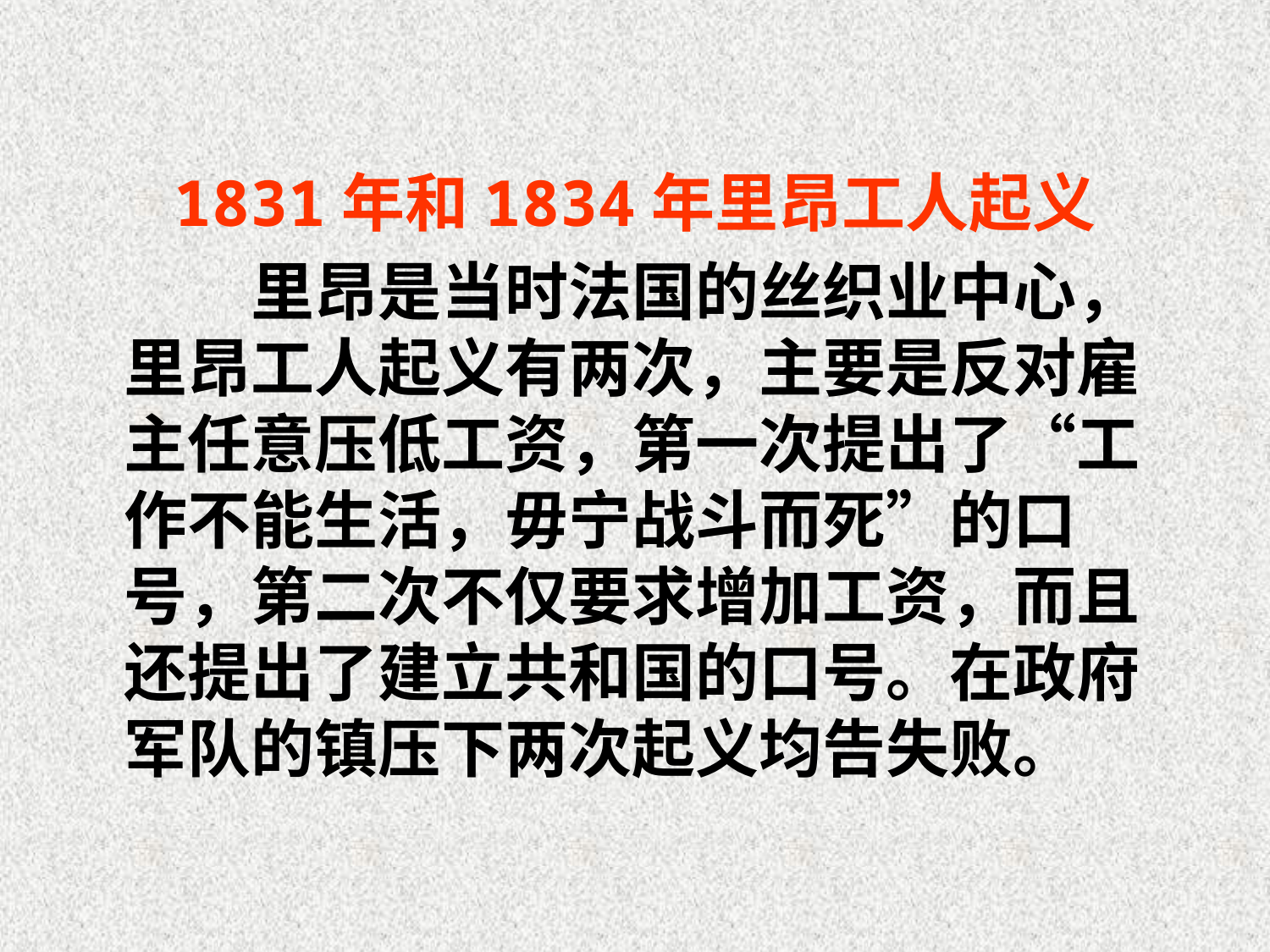

1831年和1834年里昂工人起义
		里昂是当时法国的丝织业中心，里昂工人起义有两次，主要是反对雇主任意压低工资，第一次提出了“工作不能生活，毋宁战斗而死”的口号，第二次不仅要求增加工资，而且还提出了建立共和国的口号。在政府军队的镇压下两次起义均告失败。